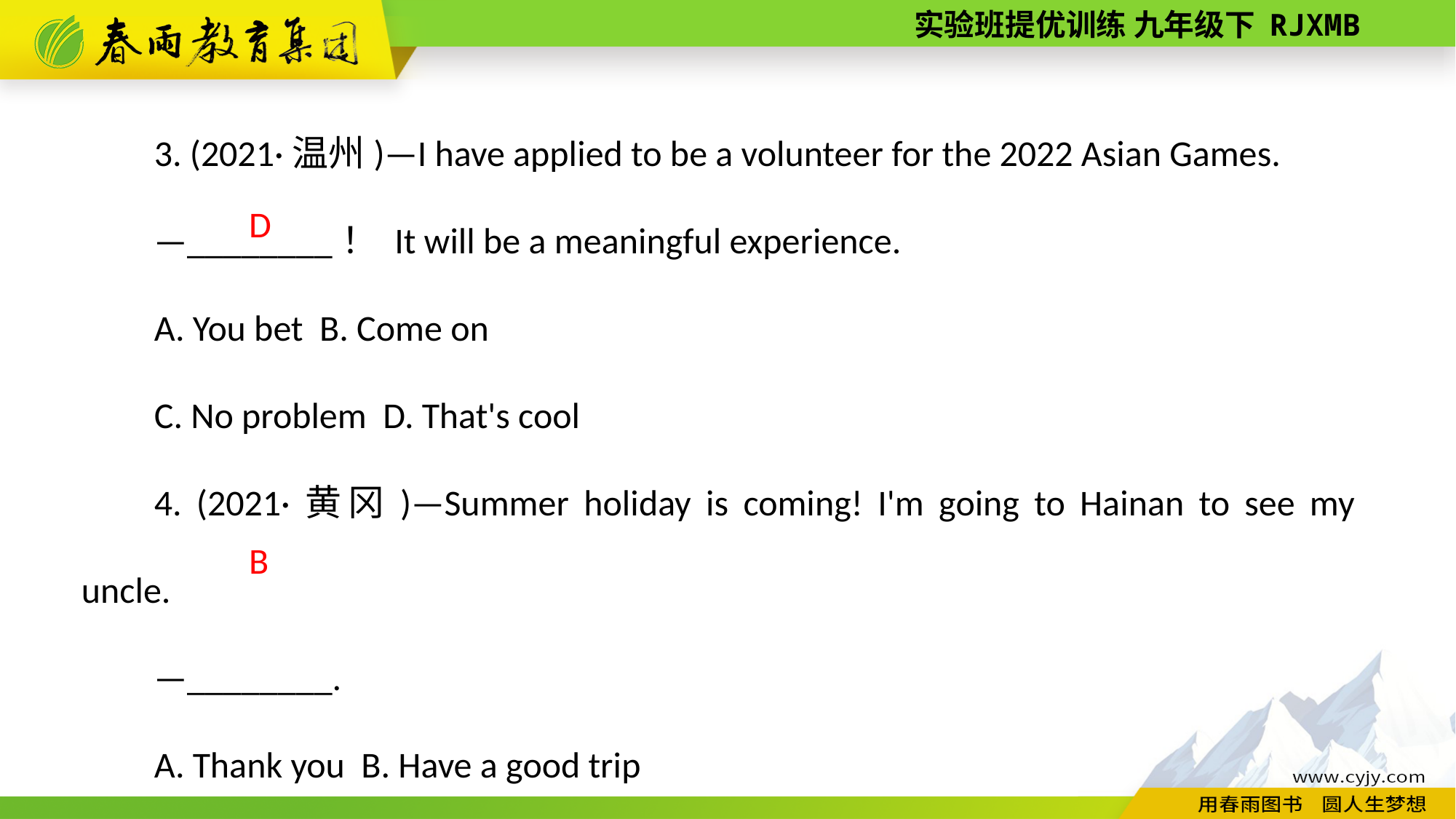

3. (2021·温州)—I have applied to be a volunteer for the 2022 Asian Games.
—________！ It will be a meaningful experience.
A. You bet  B. Come on
C. No problem  D. That's cool
4. (2021·黄冈)—Summer holiday is coming! I'm going to Hainan to see my uncle.
—________.
A. Thank you  B. Have a good trip
C. My pleasure  D. Not at all
D
B